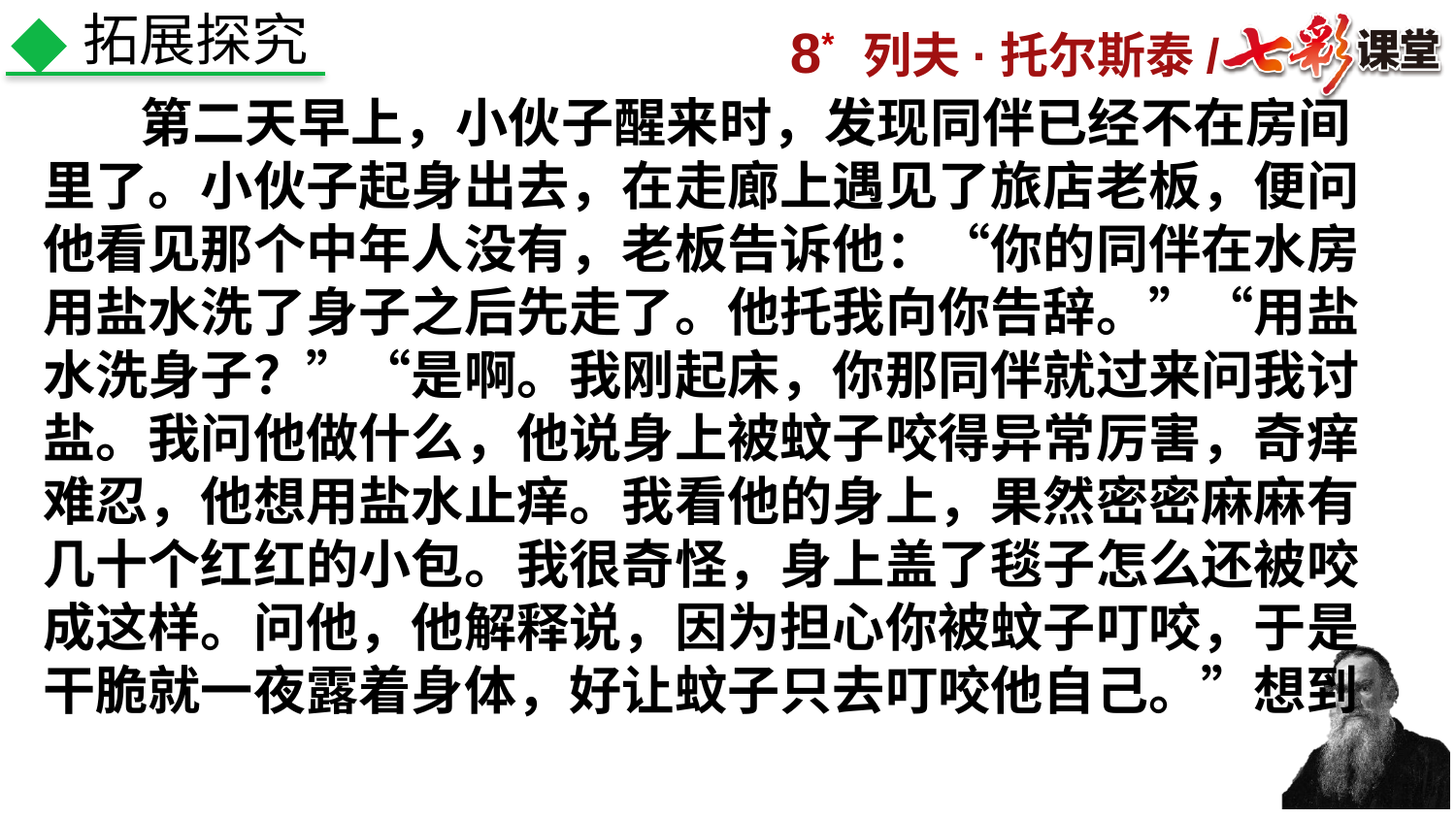

拓展探究

 第二天早上，小伙子醒来时，发现同伴已经不在房间里了。小伙子起身出去，在走廊上遇见了旅店老板，便问他看见那个中年人没有，老板告诉他：“你的同伴在水房用盐水洗了身子之后先走了。他托我向你告辞。”“用盐水洗身子？”“是啊。我刚起床，你那同伴就过来问我讨盐。我问他做什么，他说身上被蚊子咬得异常厉害，奇痒难忍，他想用盐水止痒。我看他的身上，果然密密麻麻有几十个红红的小包。我很奇怪，身上盖了毯子怎么还被咬成这样。问他，他解释说，因为担心你被蚊子叮咬，于是干脆就一夜露着身体，好让蚊子只去叮咬他自己。”想到